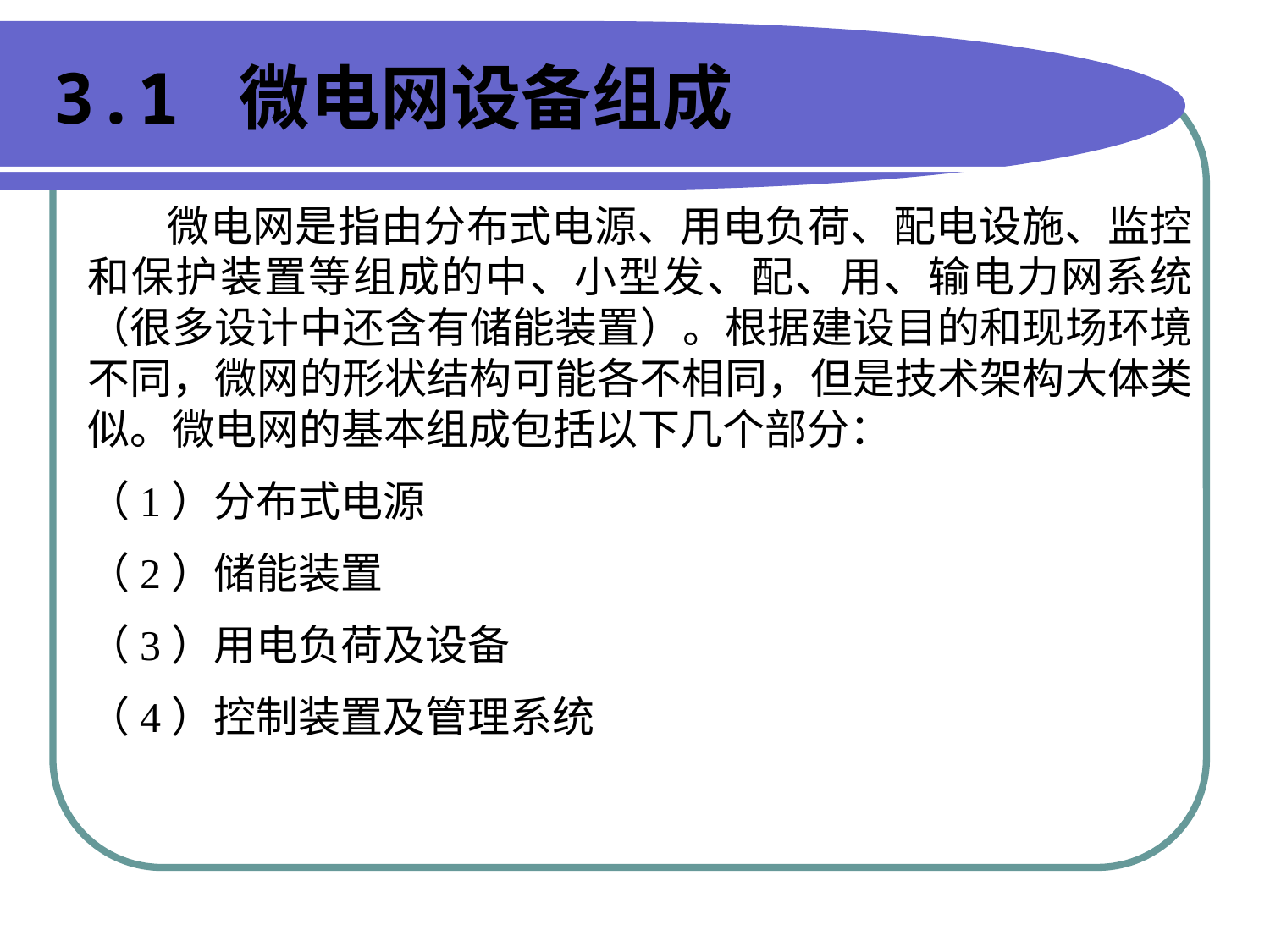

# 3.1 微电网设备组成
       微电网是指由分布式电源、用电负荷、配电设施、监控和保护装置等组成的中、小型发、配、用、输电力网系统（很多设计中还含有储能装置）。根据建设目的和现场环境不同，微网的形状结构可能各不相同，但是技术架构大体类似。微电网的基本组成包括以下几个部分：
（1）分布式电源
（2）储能装置
（3）用电负荷及设备
（4）控制装置及管理系统
30